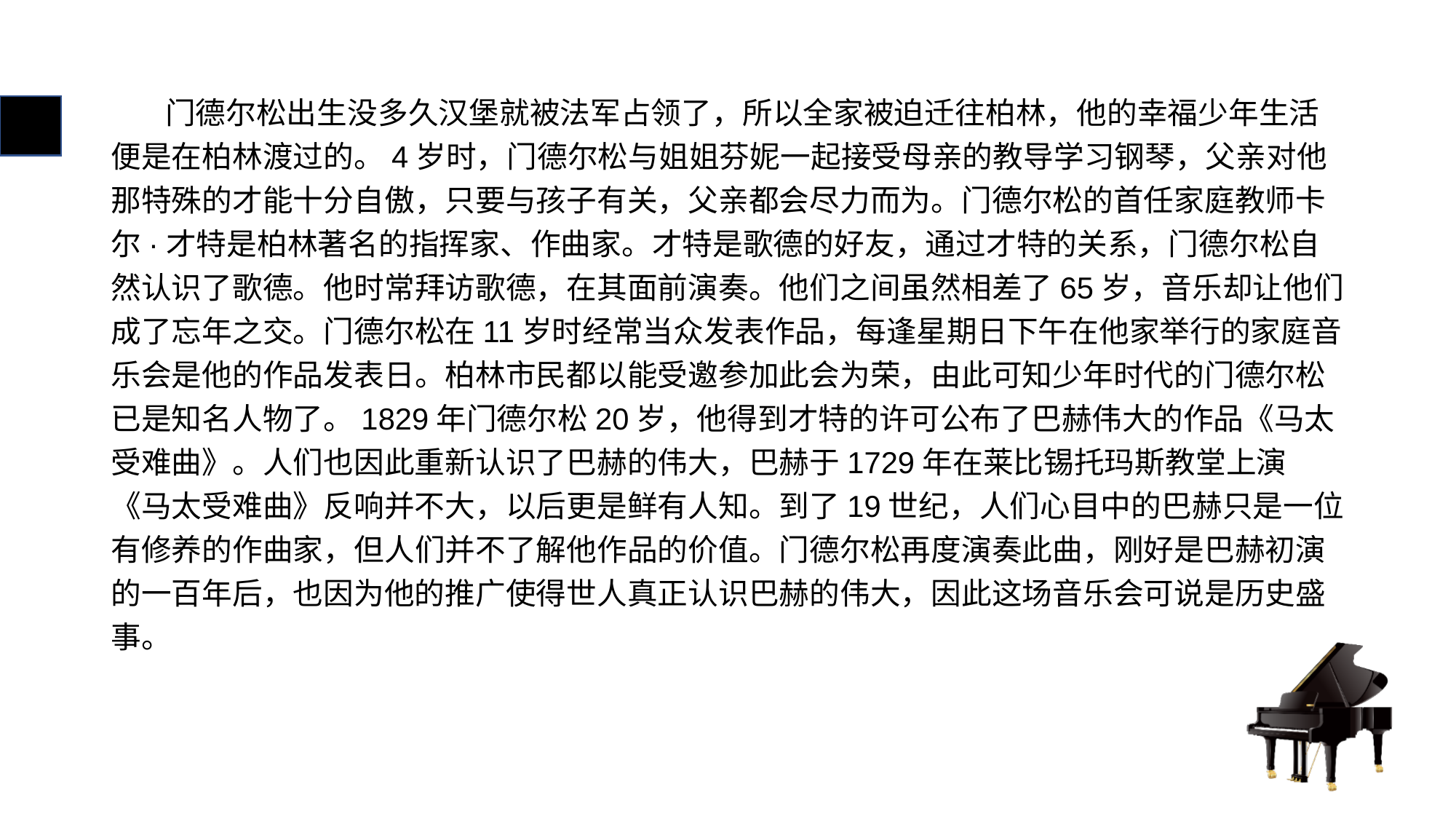

# 门德尔松出生没多久汉堡就被法军占领了，所以全家被迫迁往柏林，他的幸福少年生活便是在柏林渡过的。4岁时，门德尔松与姐姐芬妮一起接受母亲的教导学习钢琴，父亲对他那特殊的才能十分自傲，只要与孩子有关，父亲都会尽力而为。门德尔松的首任家庭教师卡尔·才特是柏林著名的指挥家、作曲家。才特是歌德的好友，通过才特的关系，门德尔松自然认识了歌德。他时常拜访歌德，在其面前演奏。他们之间虽然相差了65岁，音乐却让他们成了忘年之交。门德尔松在11岁时经常当众发表作品，每逢星期日下午在他家举行的家庭音乐会是他的作品发表日。柏林市民都以能受邀参加此会为荣，由此可知少年时代的门德尔松已是知名人物了。1829年门德尔松20岁，他得到才特的许可公布了巴赫伟大的作品《马太受难曲》。人们也因此重新认识了巴赫的伟大，巴赫于1729年在莱比锡托玛斯教堂上演《马太受难曲》反响并不大，以后更是鲜有人知。到了19世纪，人们心目中的巴赫只是一位有修养的作曲家，但人们并不了解他作品的价值。门德尔松再度演奏此曲，刚好是巴赫初演的一百年后，也因为他的推广使得世人真正认识巴赫的伟大，因此这场音乐会可说是历史盛事。